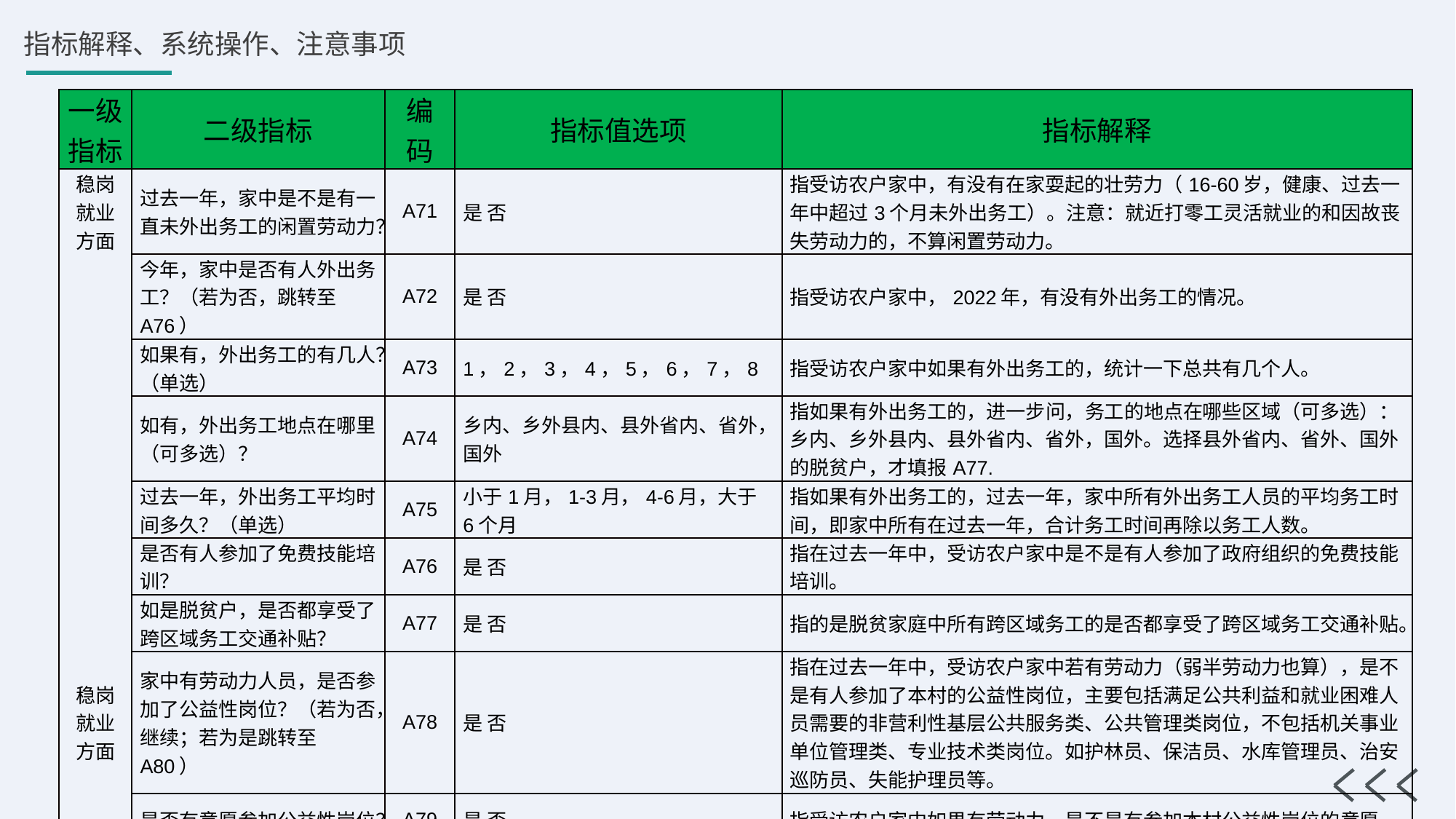

| 一级指标 | 二级指标 | 编码 | 指标值选项 | 指标解释 |
| --- | --- | --- | --- | --- |
| 稳岗就业方面 | 过去一年，家中是不是有一直未外出务工的闲置劳动力？ | A71 | 是 否 | 指受访农户家中，有没有在家耍起的壮劳力（16-60岁，健康、过去一年中超过3个月未外出务工）。注意：就近打零工灵活就业的和因故丧失劳动力的，不算闲置劳动力。 |
|  | 今年，家中是否有人外出务工？（若为否，跳转至A76） | A72 | 是 否 | 指受访农户家中，2022年，有没有外出务工的情况。 |
|  | 如果有，外出务工的有几人？（单选） | A73 | 1，2，3，4，5，6，7，8 | 指受访农户家中如果有外出务工的，统计一下总共有几个人。 |
|  | 如有，外出务工地点在哪里（可多选）？ | A74 | 乡内、乡外县内、县外省内、省外，国外 | 指如果有外出务工的，进一步问，务工的地点在哪些区域（可多选）：乡内、乡外县内、县外省内、省外，国外。选择县外省内、省外、国外的脱贫户，才填报A77. |
|  | 过去一年，外出务工平均时间多久？（单选） | A75 | 小于1月，1-3月，4-6月，大于6个月 | 指如果有外出务工的，过去一年，家中所有外出务工人员的平均务工时间，即家中所有在过去一年，合计务工时间再除以务工人数。 |
|  | 是否有人参加了免费技能培训？ | A76 | 是 否 | 指在过去一年中，受访农户家中是不是有人参加了政府组织的免费技能培训。 |
|  | 如是脱贫户，是否都享受了跨区域务工交通补贴？ | A77 | 是 否 | 指的是脱贫家庭中所有跨区域务工的是否都享受了跨区域务工交通补贴。 |
| 稳岗就业方面 | 家中有劳动力人员，是否参加了公益性岗位？（若为否，继续；若为是跳转至A80） | A78 | 是 否 | 指在过去一年中，受访农户家中若有劳动力（弱半劳动力也算），是不是有人参加了本村的公益性岗位，主要包括满足公共利益和就业困难人员需要的非营利性基层公共服务类、公共管理类岗位，不包括机关事业单位管理类、专业技术类岗位。如护林员、保洁员、水库管理员、治安巡防员、失能护理员等。 |
|  | 是否有意愿参加公益性岗位？ | A79 | 是 否 | 指受访农户家中如果有劳动力，是不是有参加本村公益性岗位的意愿。 |